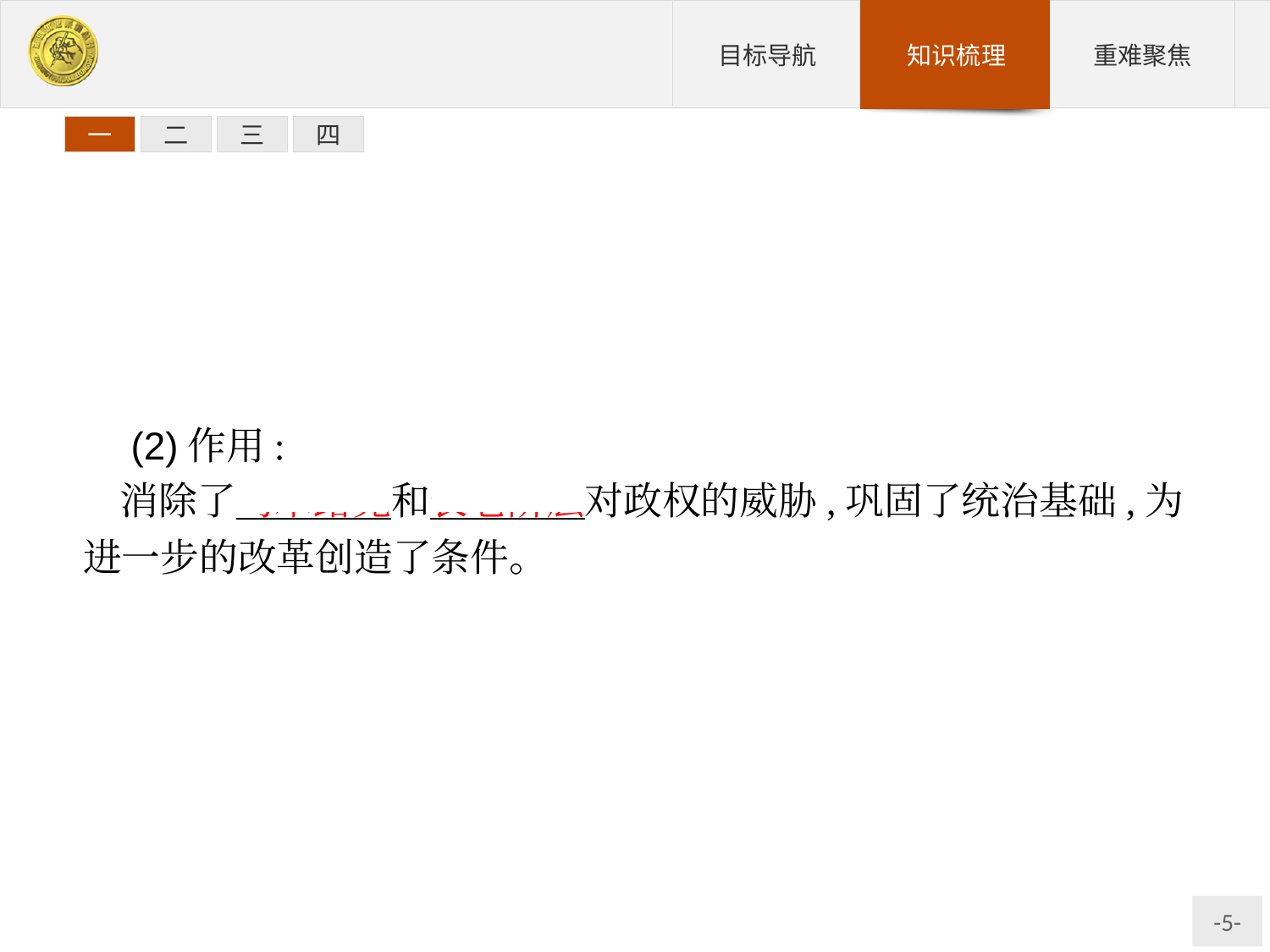

一
二
三
四
 (2)作用:
消除了马木路克和长老阶层对政权的威胁,巩固了统治基础,为进一步的改革创造了条件。